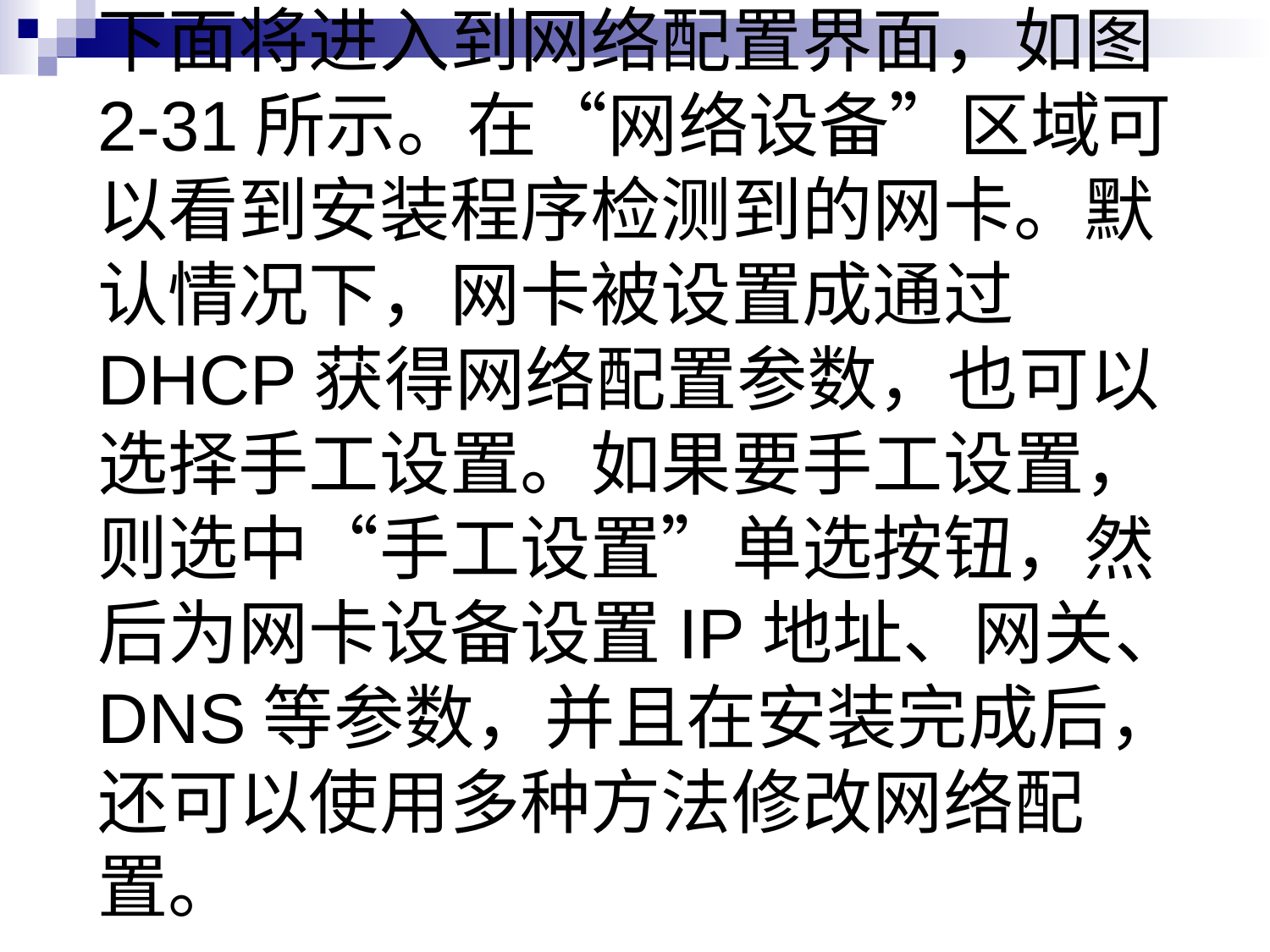

# 下面将进入到网络配置界面，如图2-31所示。在“网络设备”区域可以看到安装程序检测到的网卡。默认情况下，网卡被设置成通过DHCP获得网络配置参数，也可以选择手工设置。如果要手工设置，则选中“手工设置”单选按钮，然后为网卡设备设置IP地址、网关、DNS等参数，并且在安装完成后，还可以使用多种方法修改网络配置。